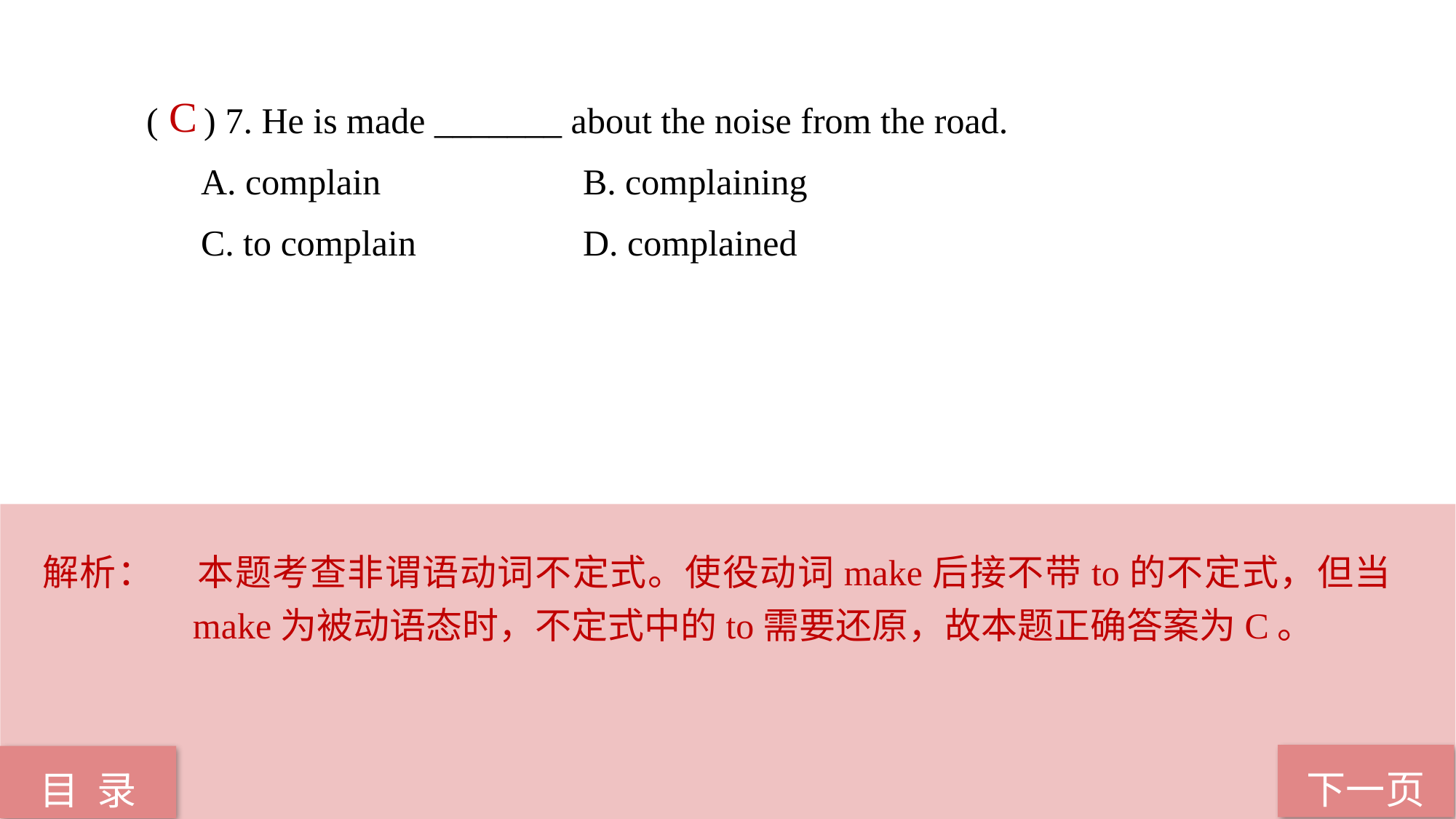

(     ) 7. He is made _______ about the noise from the road.
A. complain 		B. complaining
C. to complain 		D. complained
  C
解析：	本题考查非谓语动词不定式。使役动词make后接不带to的不定式，但当make为被动语态时，不定式中的to需要还原，故本题正确答案为C。